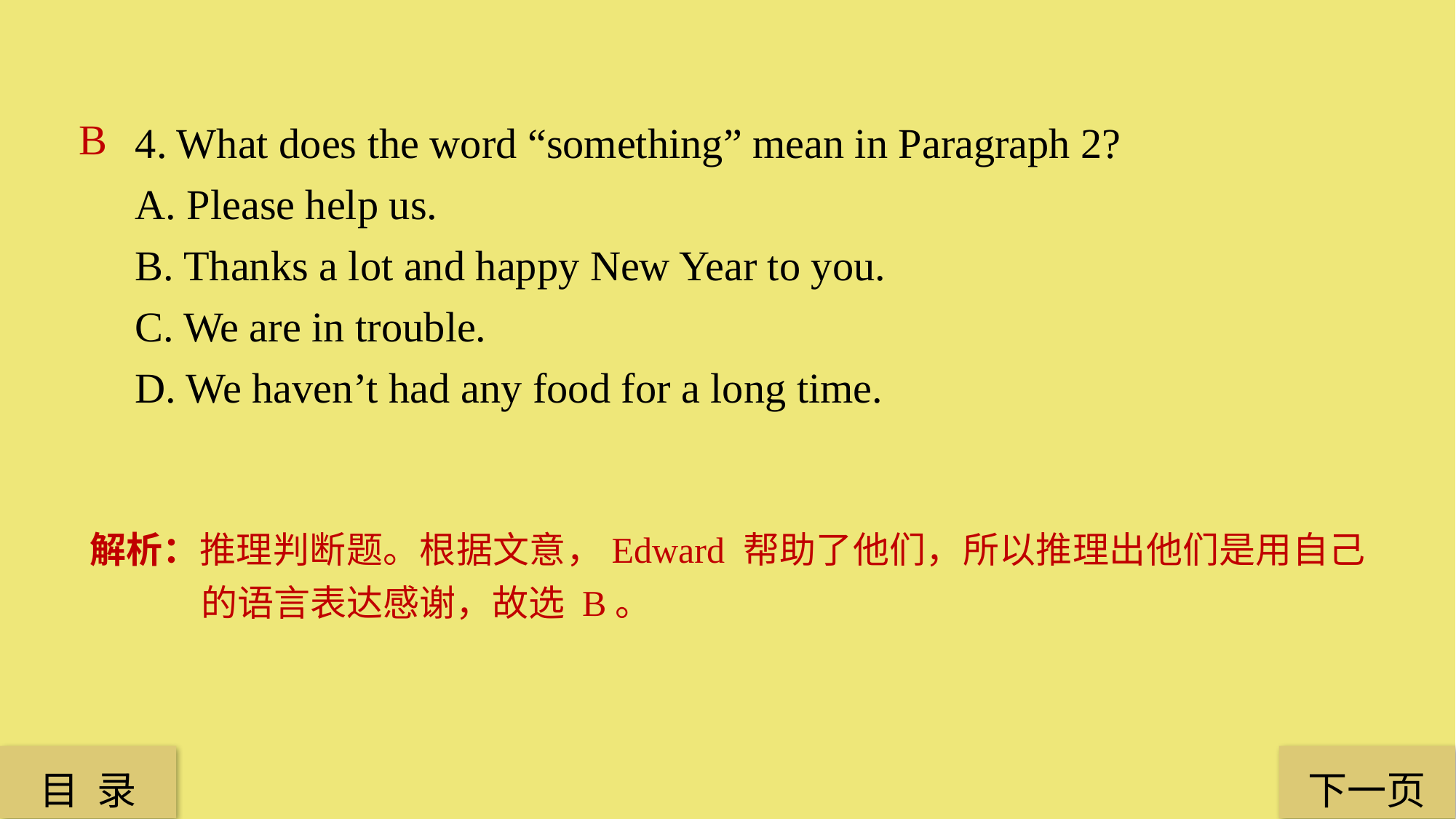

4. What does the word “something” mean in Paragraph 2?
A. Please help us.
B. Thanks a lot and happy New Year to you.
C. We are in trouble.
D. We haven’t had any food for a long time.
B
解析：推理判断题。根据文意，Edward 帮助了他们，所以推理出他们是用自己的语言表达感谢，故选 B。